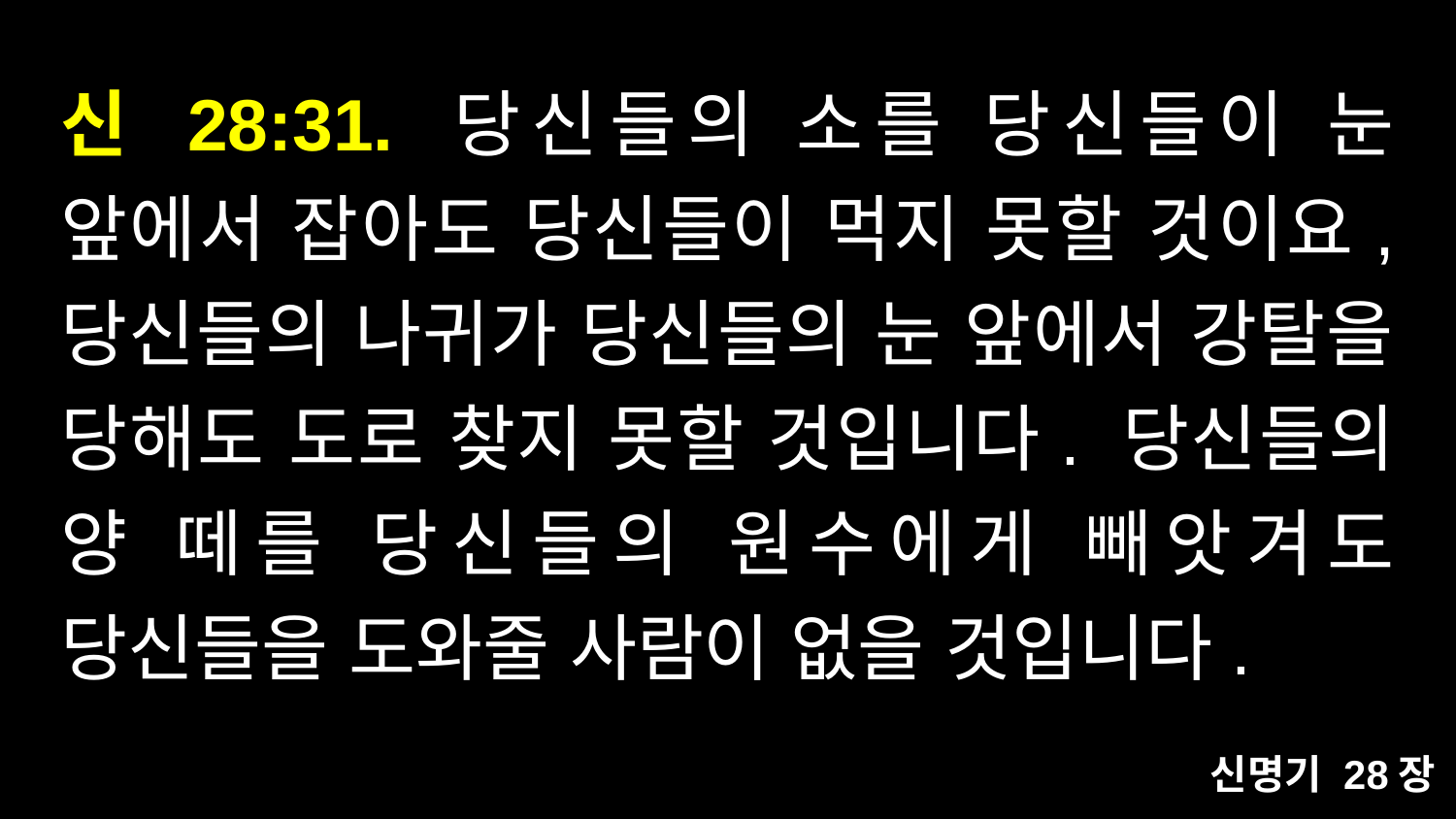

# 신 28:31. 당신들의 소를 당신들이 눈 앞에서 잡아도 당신들이 먹지 못할 것이요, 당신들의 나귀가 당신들의 눈 앞에서 강탈을 당해도 도로 찾지 못할 것입니다. 당신들의 양 떼를 당신들의 원수에게 빼앗겨도 당신들을 도와줄 사람이 없을 것입니다.
신명기 28장